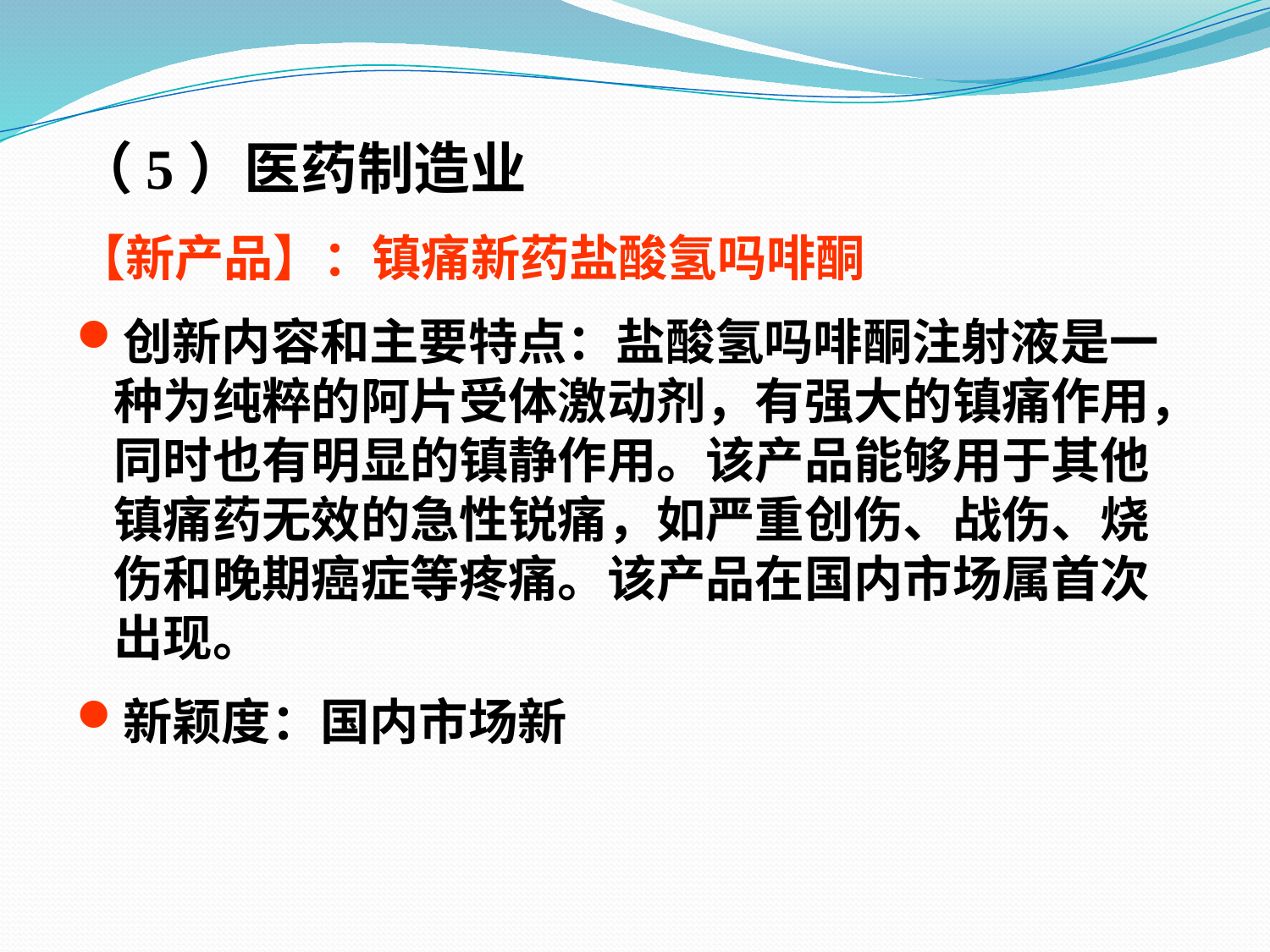

（5）医药制造业
【新产品】：镇痛新药盐酸氢吗啡酮
创新内容和主要特点：盐酸氢吗啡酮注射液是一种为纯粹的阿片受体激动剂，有强大的镇痛作用，同时也有明显的镇静作用。该产品能够用于其他镇痛药无效的急性锐痛，如严重创伤、战伤、烧伤和晚期癌症等疼痛。该产品在国内市场属首次出现。
新颖度：国内市场新